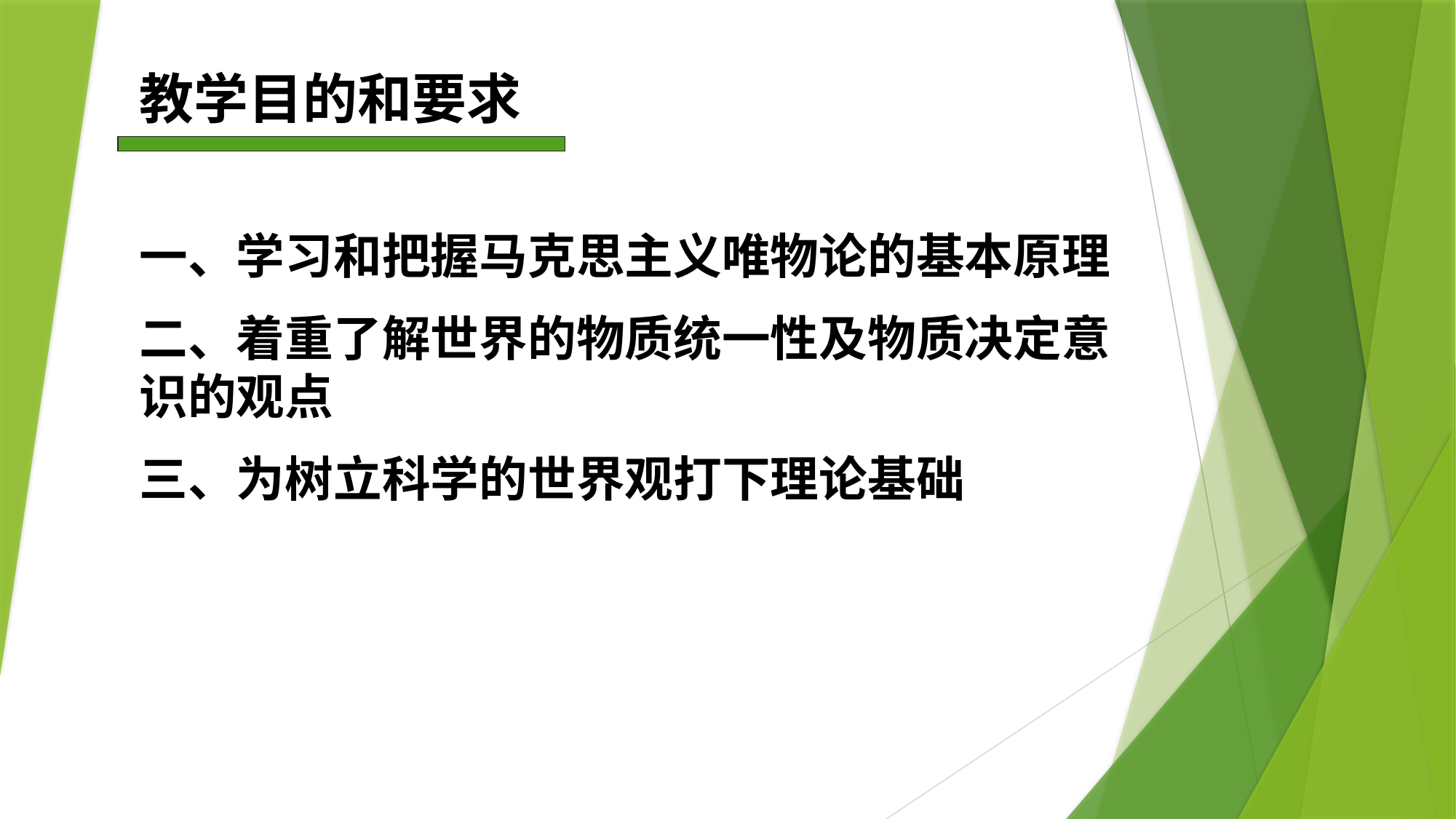

教学目的和要求

一、学习和把握马克思主义唯物论的基本原理
二、着重了解世界的物质统一性及物质决定意识的观点
三、为树立科学的世界观打下理论基础